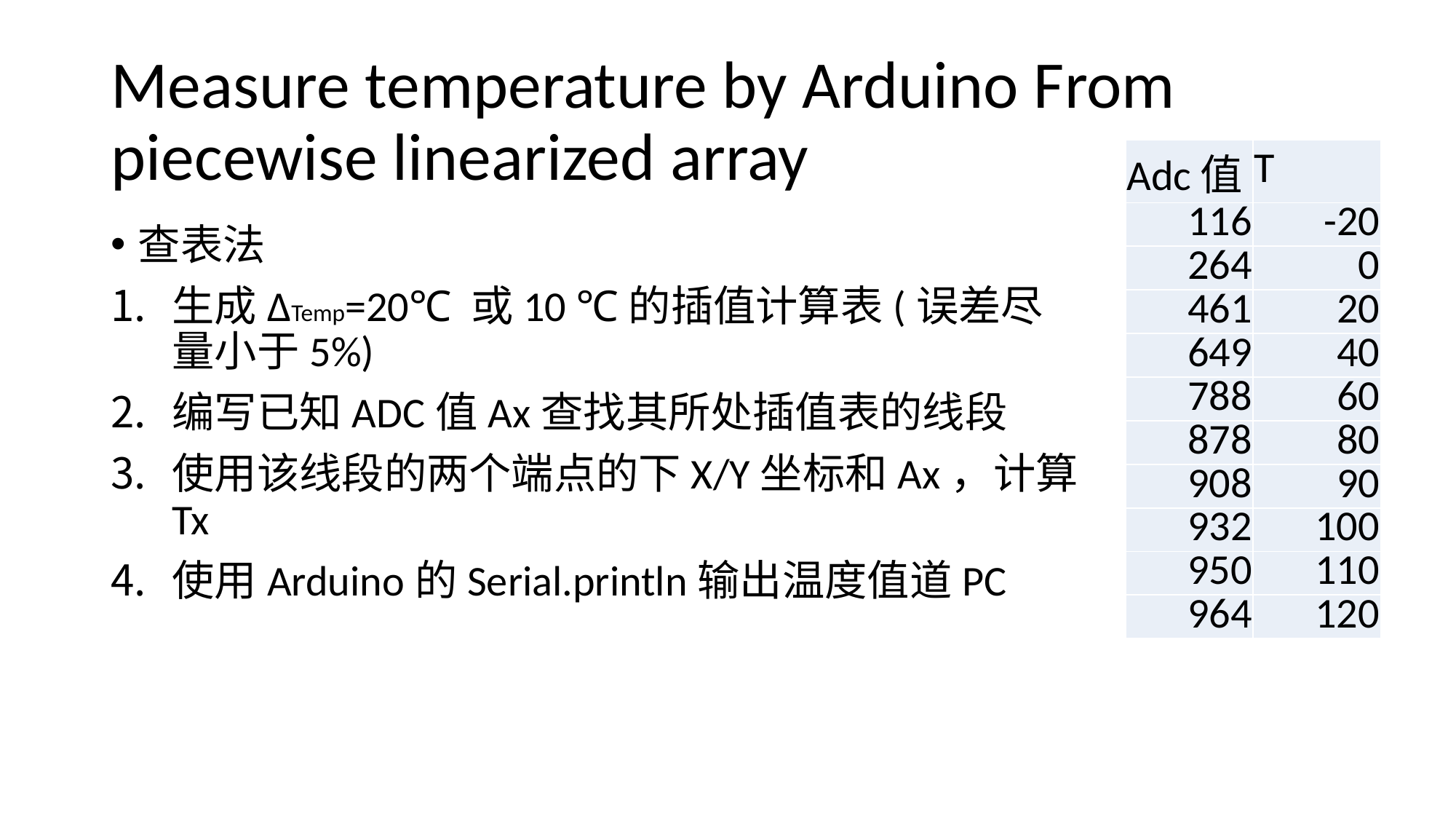

# Measure temperature by Arduino From piecewise linearized array
| Adc值 | T |
| --- | --- |
| 116 | -20 |
| 264 | 0 |
| 461 | 20 |
| 649 | 40 |
| 788 | 60 |
| 878 | 80 |
| 908 | 90 |
| 932 | 100 |
| 950 | 110 |
| 964 | 120 |
查表法
生成ΔTemp=20℃ 或10 ℃的插值计算表(误差尽量小于5%)
编写已知ADC值Ax查找其所处插值表的线段
使用该线段的两个端点的下X/Y坐标和Ax，计算Tx
使用Arduino的Serial.println输出温度值道PC